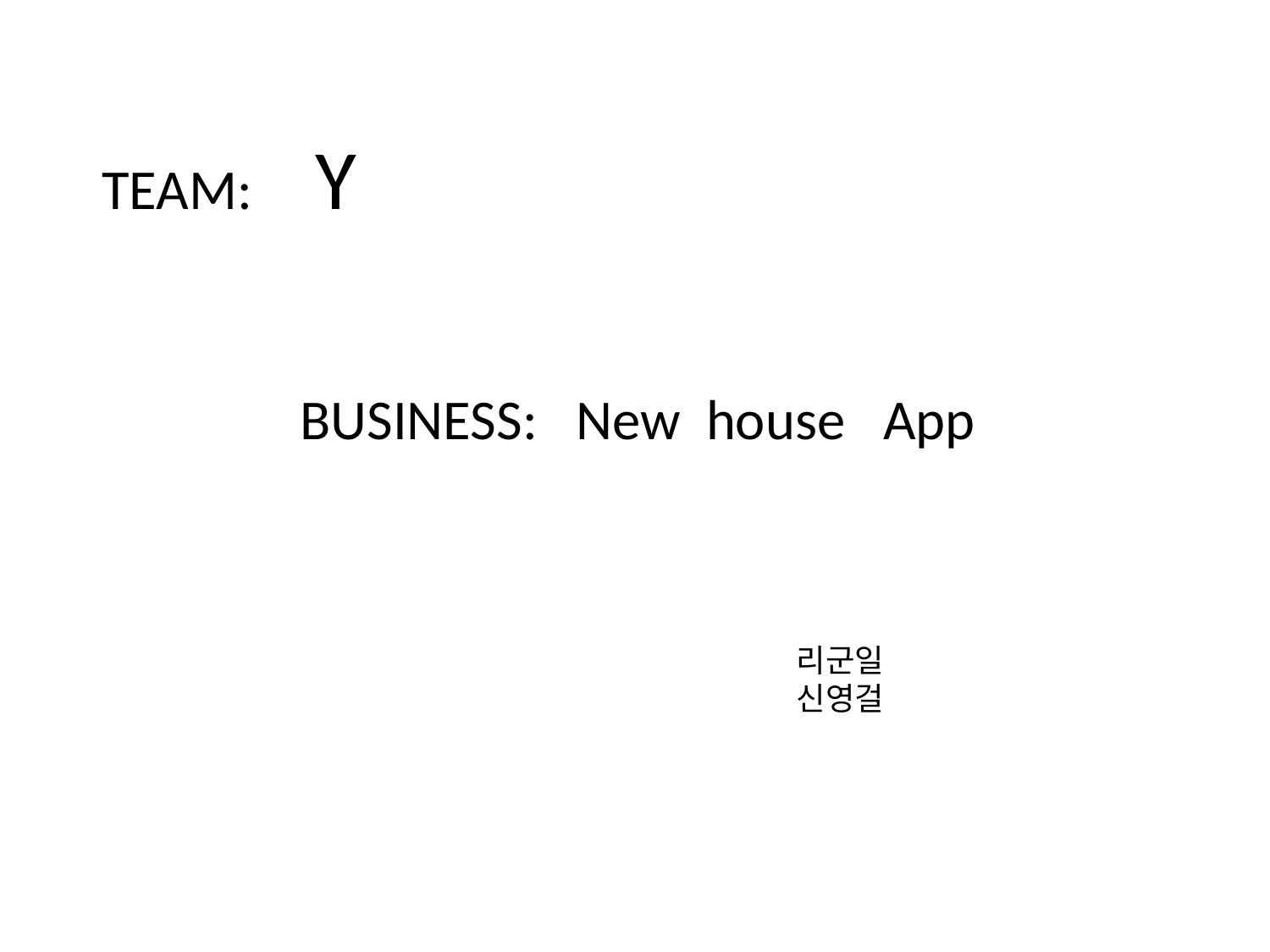

TEAM:     Y
BUSINESS:   New  house   App
리군일
신영걸